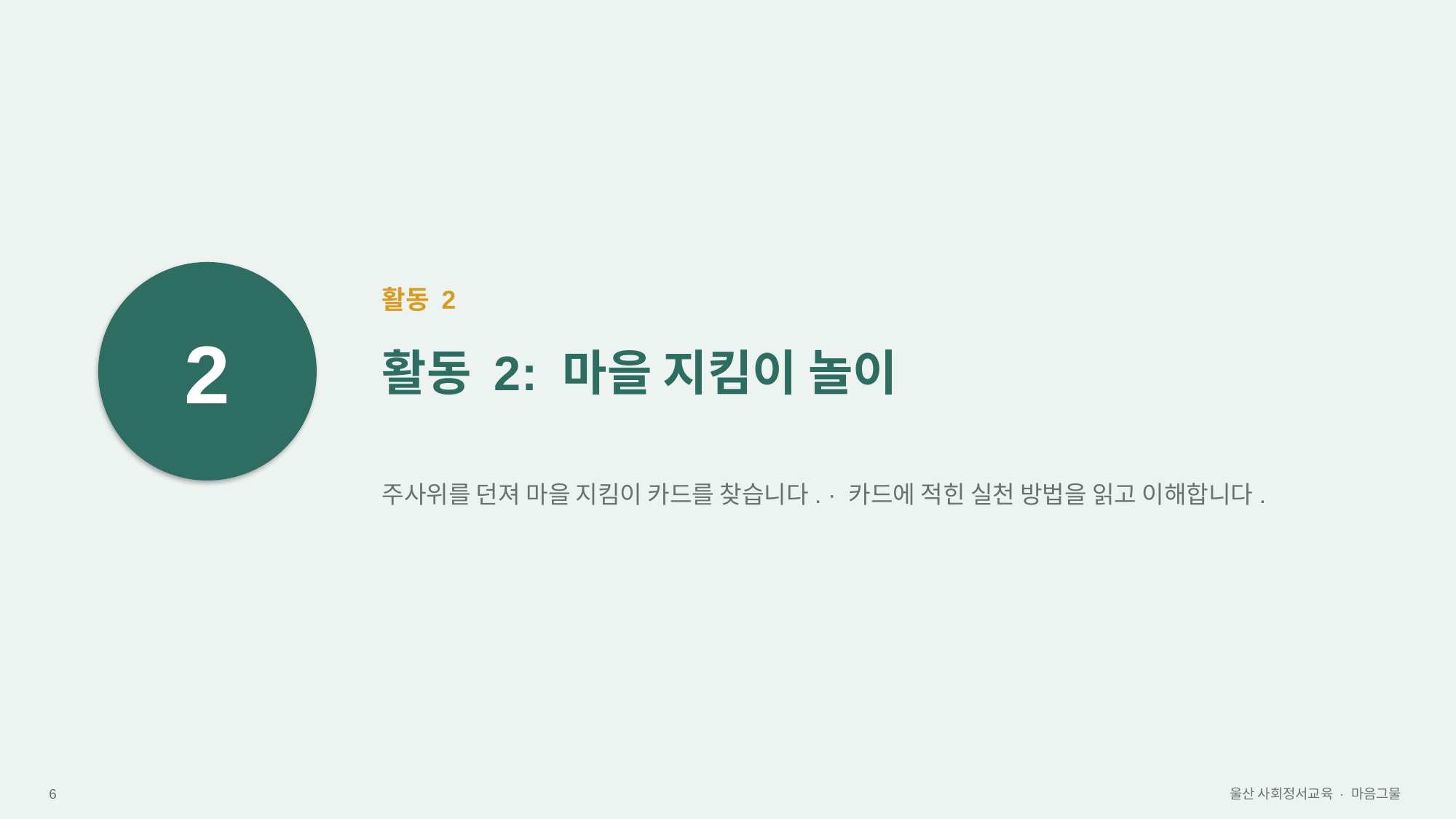

2
활동 2
활동 2: 마을 지킴이 놀이
주사위를 던져 마을 지킴이 카드를 찾습니다. · 카드에 적힌 실천 방법을 읽고 이해합니다.
6
울산 사회정서교육 · 마음그물